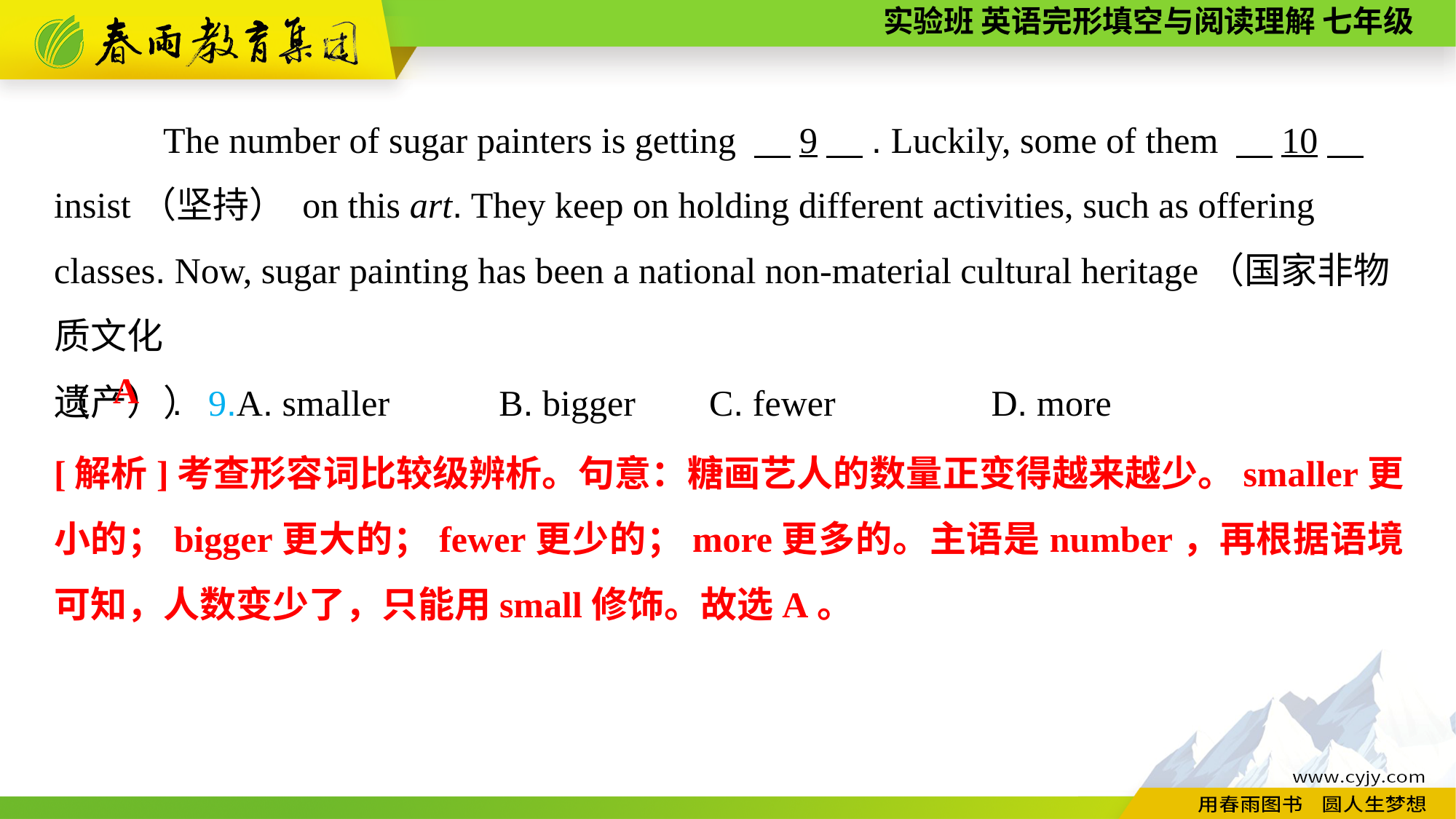

The number of sugar painters is getting 　9　. Luckily, some of them 　10　 insist（坚持） on this art. They keep on holding different activities, such as offering classes. Now, sugar painting has been a national non-material cultural heritage（国家非物质文化
遗产）.
（　　）9.A. smaller            B. bigger	C. fewer	       D. more
A
[解析]考查形容词比较级辨析。句意：糖画艺人的数量正变得越来越少。smaller更小的；bigger更大的；fewer更少的；more更多的。主语是number，再根据语境可知，人数变少了，只能用small修饰。故选A。